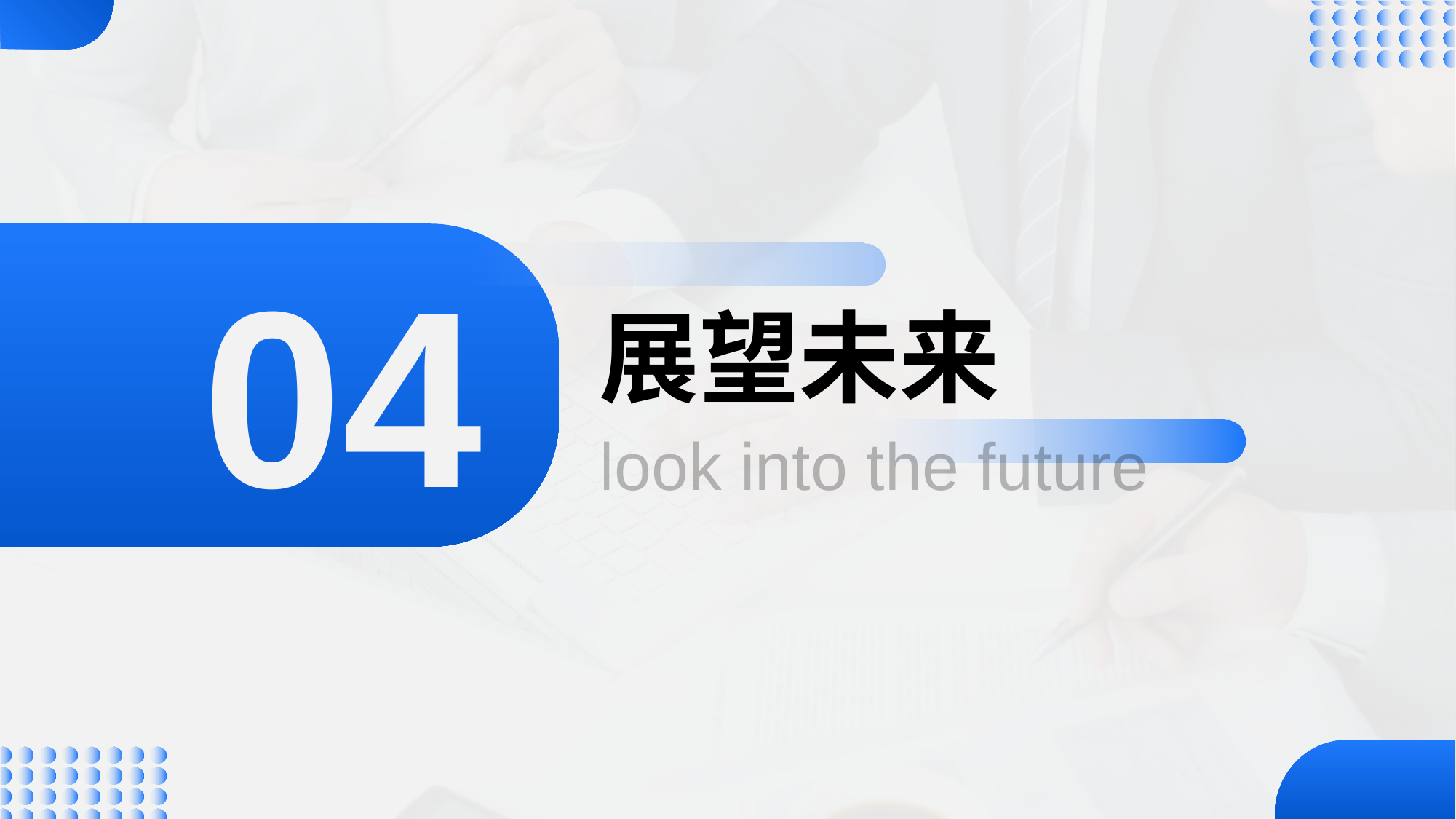

04
# 展望未来
look into the future